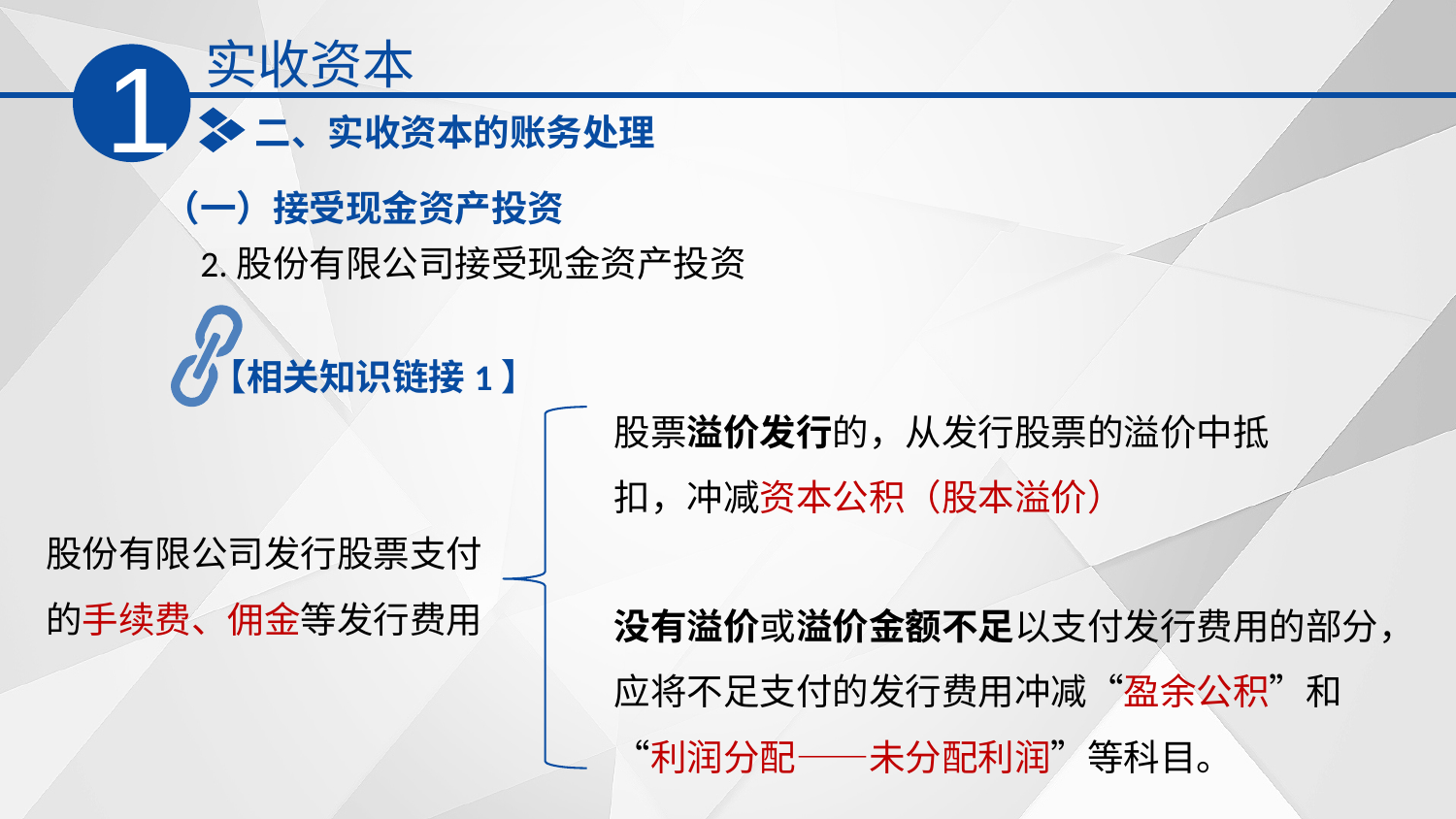

实收资本
1

二、实收资本的账务处理

（一）接受现金资产投资
2.股份有限公司接受现金资产投资

【相关知识链接1】
股票溢价发行的，从发行股票的溢价中抵扣，冲减资本公积（股本溢价）

股份有限公司发行股票支付的手续费、佣金等发行费用
没有溢价或溢价金额不足以支付发行费用的部分，应将不足支付的发行费用冲减‌“盈余公积‌”和‌“利润分配——未分配利润‌”等科目。